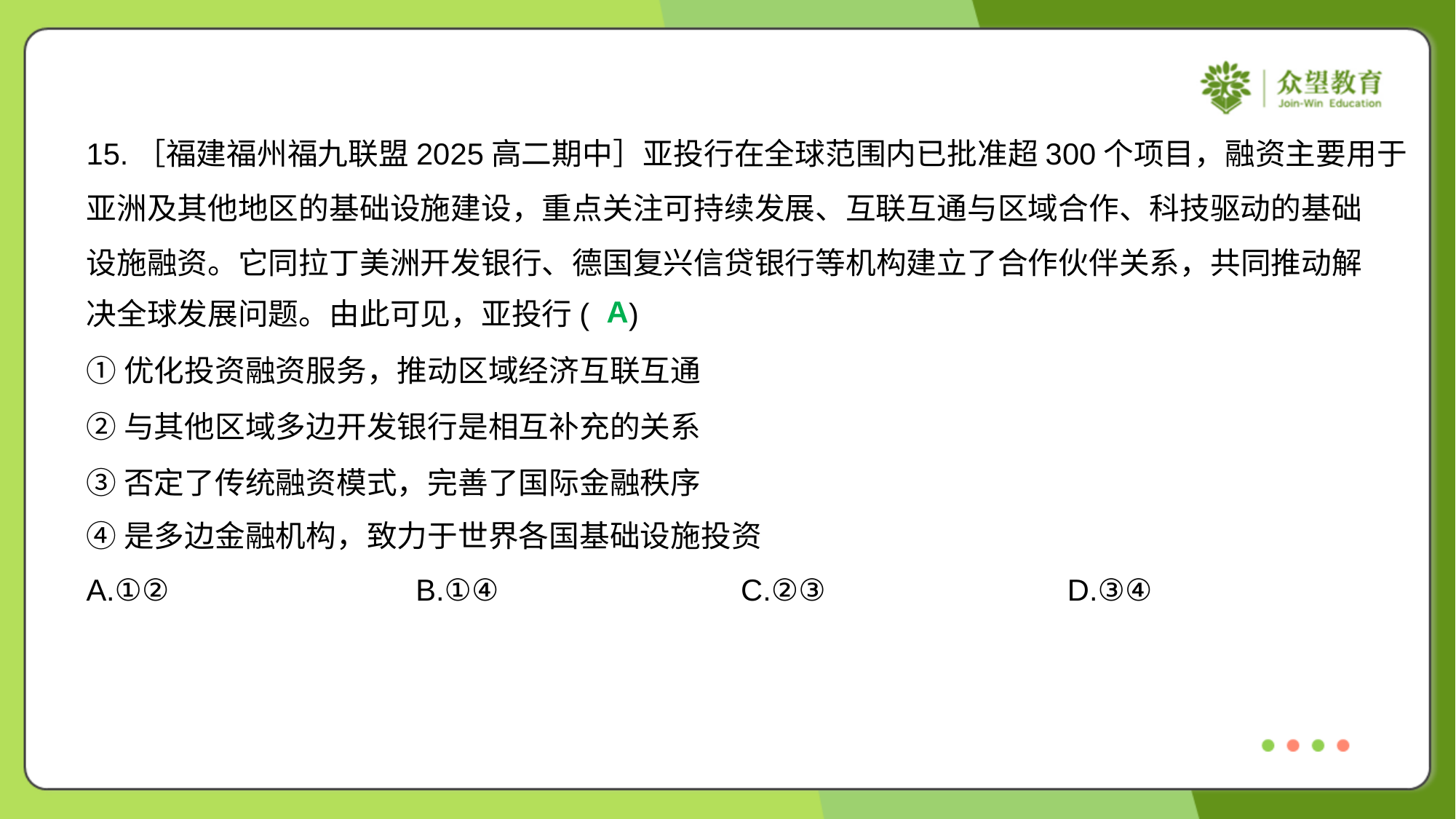

15.［福建福州福九联盟2025高二期中］亚投行在全球范围内已批准超300个项目，融资主要用于
亚洲及其他地区的基础设施建设，重点关注可持续发展、互联互通与区域合作、科技驱动的基础
设施融资。它同拉丁美洲开发银行、德国复兴信贷银行等机构建立了合作伙伴关系，共同推动解
决全球发展问题。由此可见，亚投行(     )
A
①优化投资融资服务，推动区域经济互联互通
②与其他区域多边开发银行是相互补充的关系
③否定了传统融资模式，完善了国际金融秩序
④是多边金融机构，致力于世界各国基础设施投资
A.①②	B.①④	C.②③	D.③④